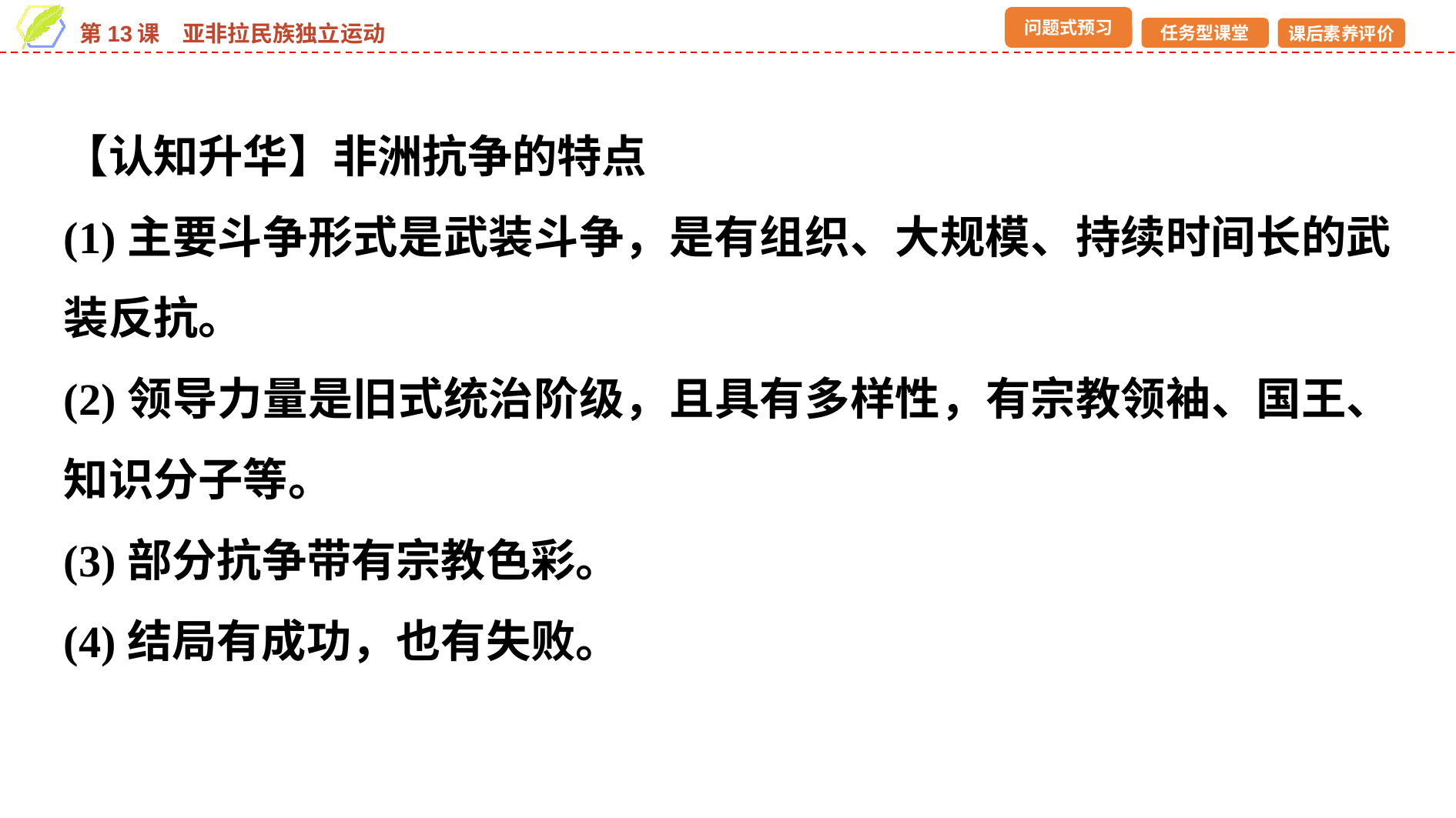

【认知升华】非洲抗争的特点
(1)主要斗争形式是武装斗争，是有组织、大规模、持续时间长的武装反抗。
(2)领导力量是旧式统治阶级，且具有多样性，有宗教领袖、国王、知识分子等。
(3)部分抗争带有宗教色彩。
(4)结局有成功，也有失败。